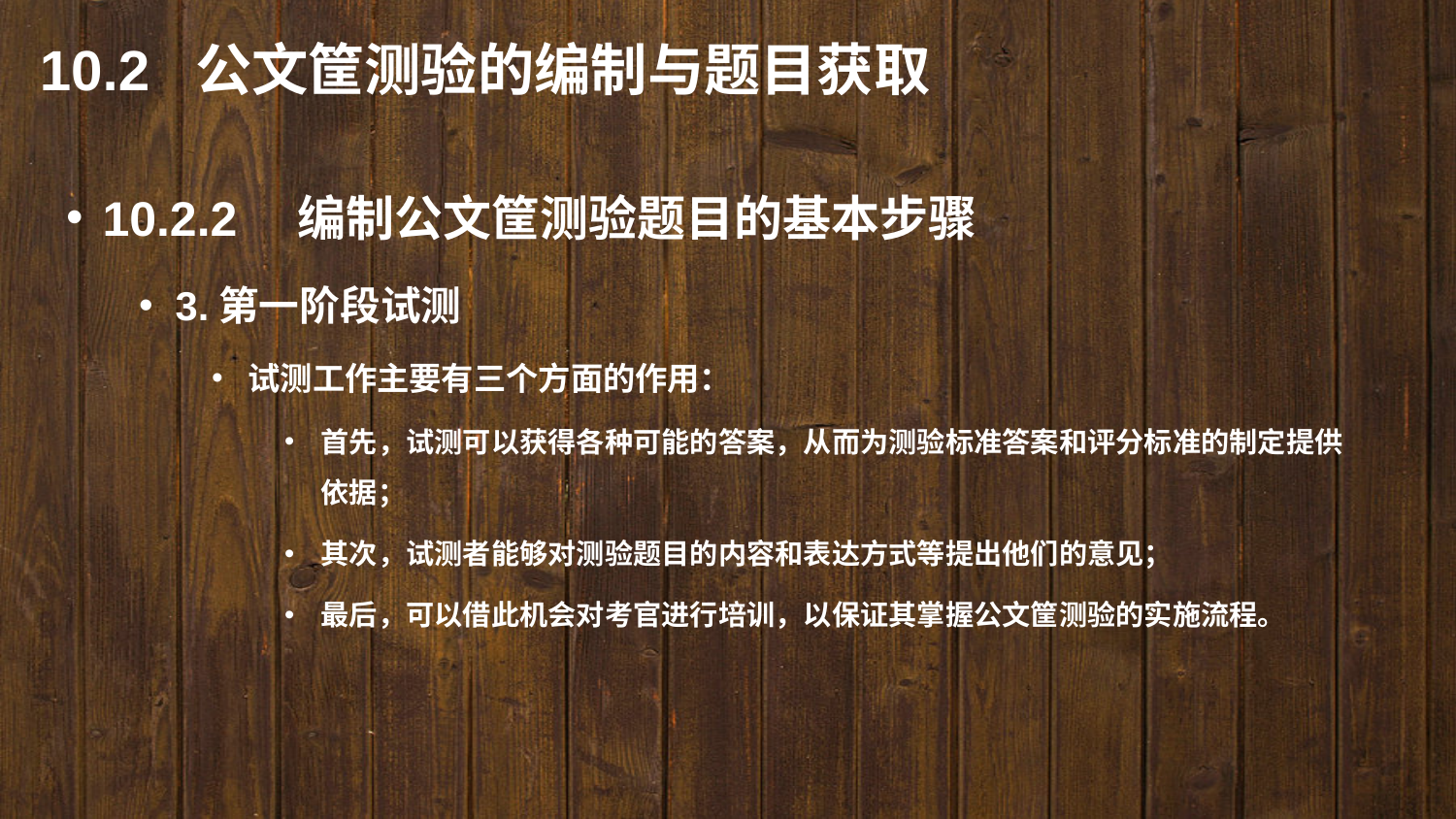

10.2  公文筐测验的编制与题目获取
10.2.2　编制公文筐测验题目的基本步骤
3.第一阶段试测
试测工作主要有三个方面的作用：
首先，试测可以获得各种可能的答案，从而为测验标准答案和评分标准的制定提供依据；
其次，试测者能够对测验题目的内容和表达方式等提出他们的意见；
最后，可以借此机会对考官进行培训，以保证其掌握公文筐测验的实施流程。